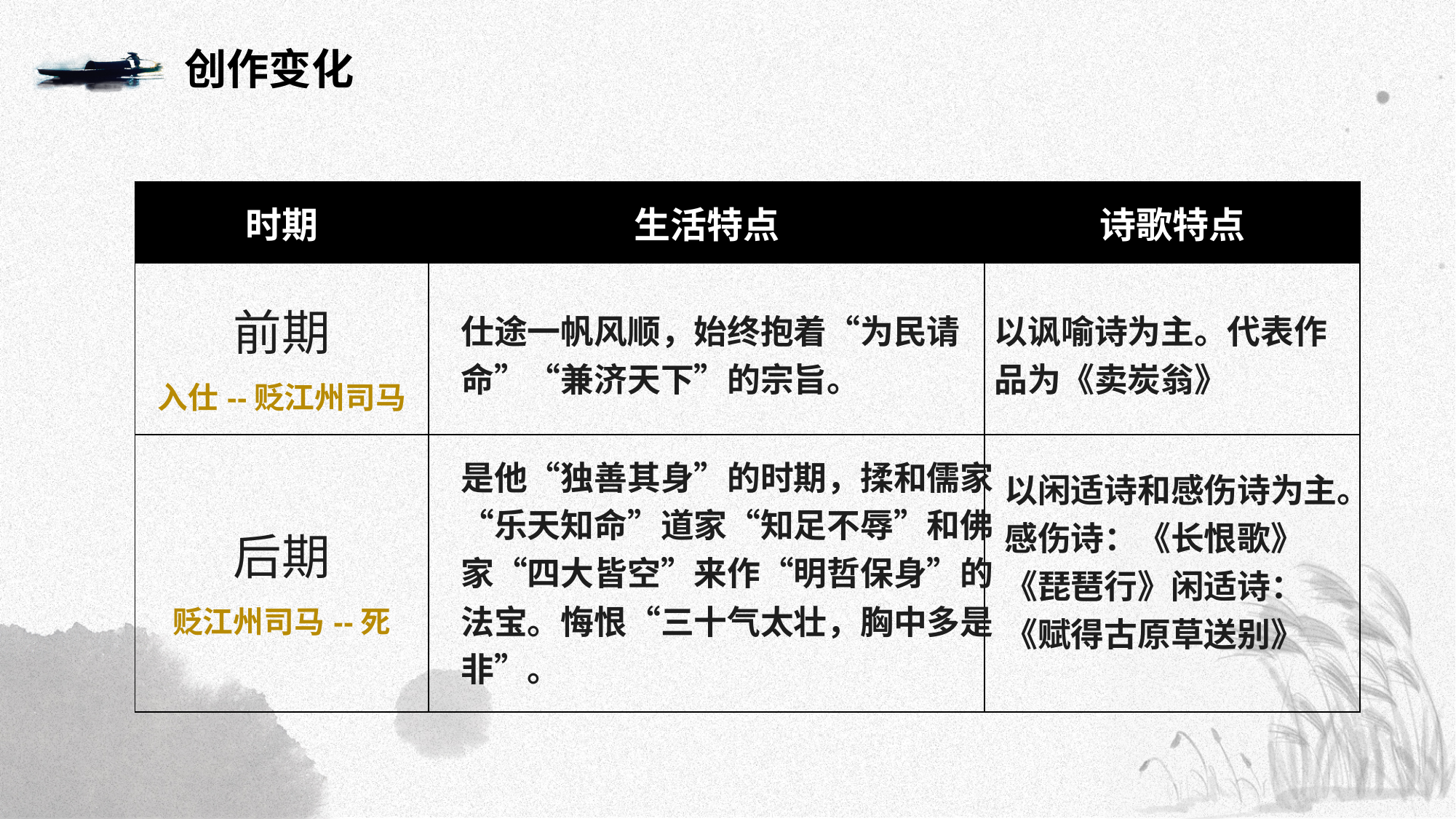

创作变化
| 时期 | 生活特点 | 诗歌特点 |
| --- | --- | --- |
| 前期 入仕--贬江州司马 |  |  |
| 后期 贬江州司马--死 |  |  |
以讽喻诗为主。代表作品为《卖炭翁》
仕途一帆风顺，始终抱着“为民请命”“兼济天下”的宗旨。
是他“独善其身”的时期，揉和儒家“乐天知命”道家“知足不辱”和佛家“四大皆空”来作“明哲保身”的法宝。悔恨“三十气太壮，胸中多是非”。
以闲适诗和感伤诗为主。感伤诗：《长恨歌》《琵琶行》闲适诗：《赋得古原草送别》